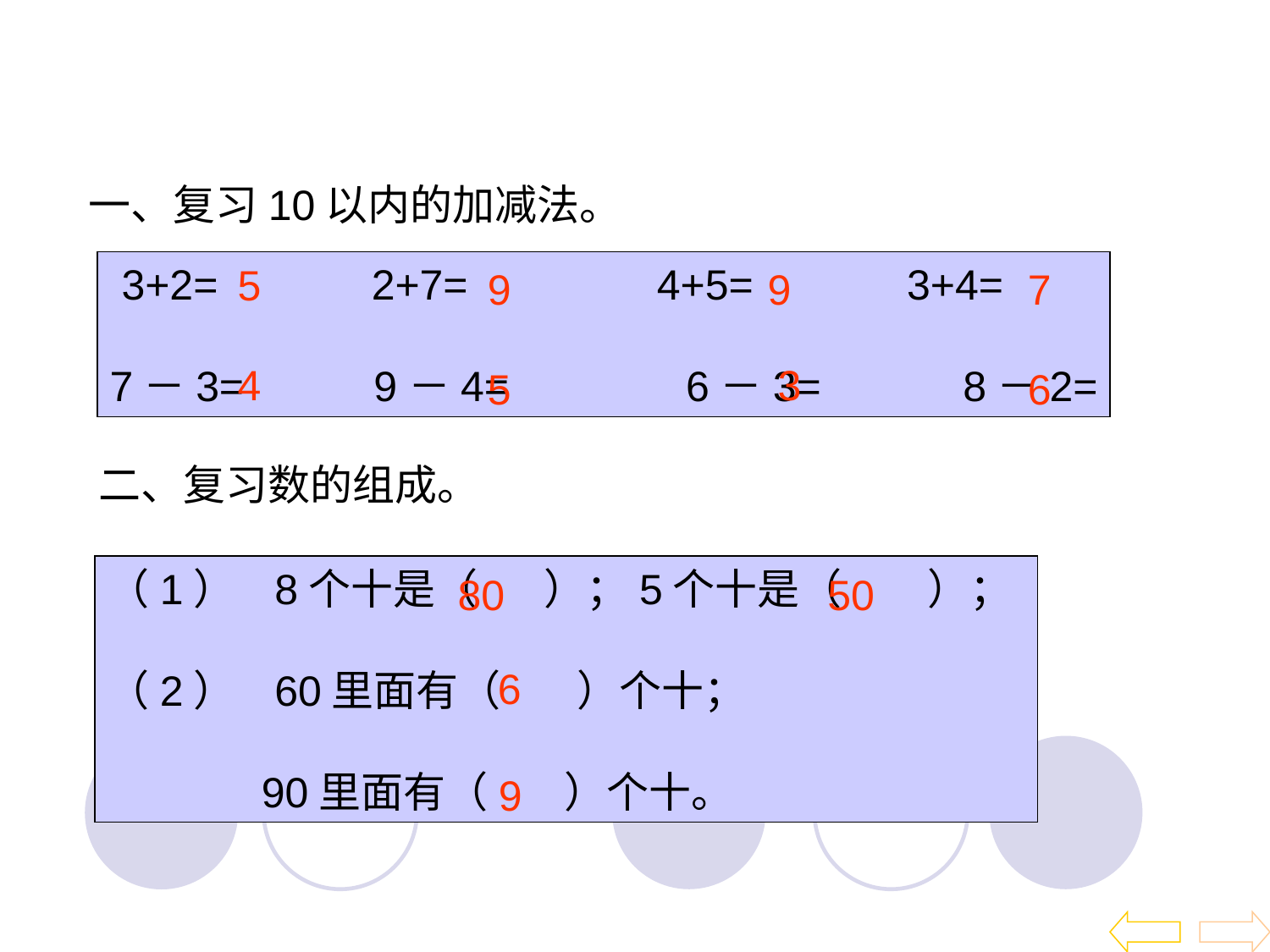

一、复习10以内的加减法。
 3+2=             2+7=                4+5=             3+4=

7－3=           9－4=               6－3=            8－2=
5
9
9
7
4
3
5
6
二、复习数的组成。
（1）   8个十是（       ）；5个十是（         ）；

（2）   60里面有（        ）个十；

             90里面有（        ）个十。
80
50
6
9